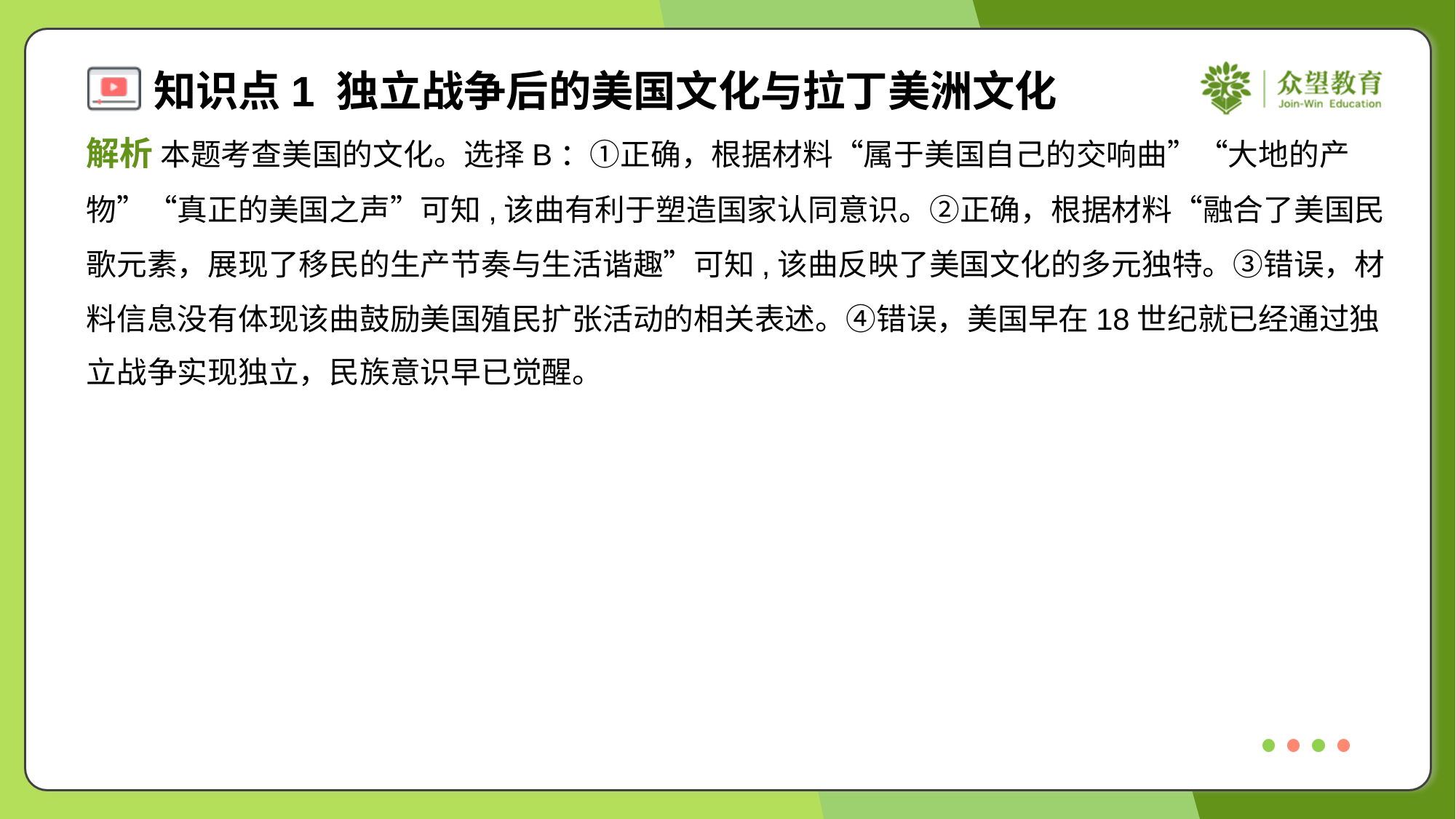

解析 本题考查美国的文化。选择B：①正确，根据材料“属于美国自己的交响曲”“大地的产
物”“真正的美国之声”可知,该曲有利于塑造国家认同意识。②正确，根据材料“融合了美国民
歌元素，展现了移民的生产节奏与生活谐趣”可知,该曲反映了美国文化的多元独特。③错误，材
料信息没有体现该曲鼓励美国殖民扩张活动的相关表述。④错误，美国早在18世纪就已经通过独
立战争实现独立，民族意识早已觉醒。